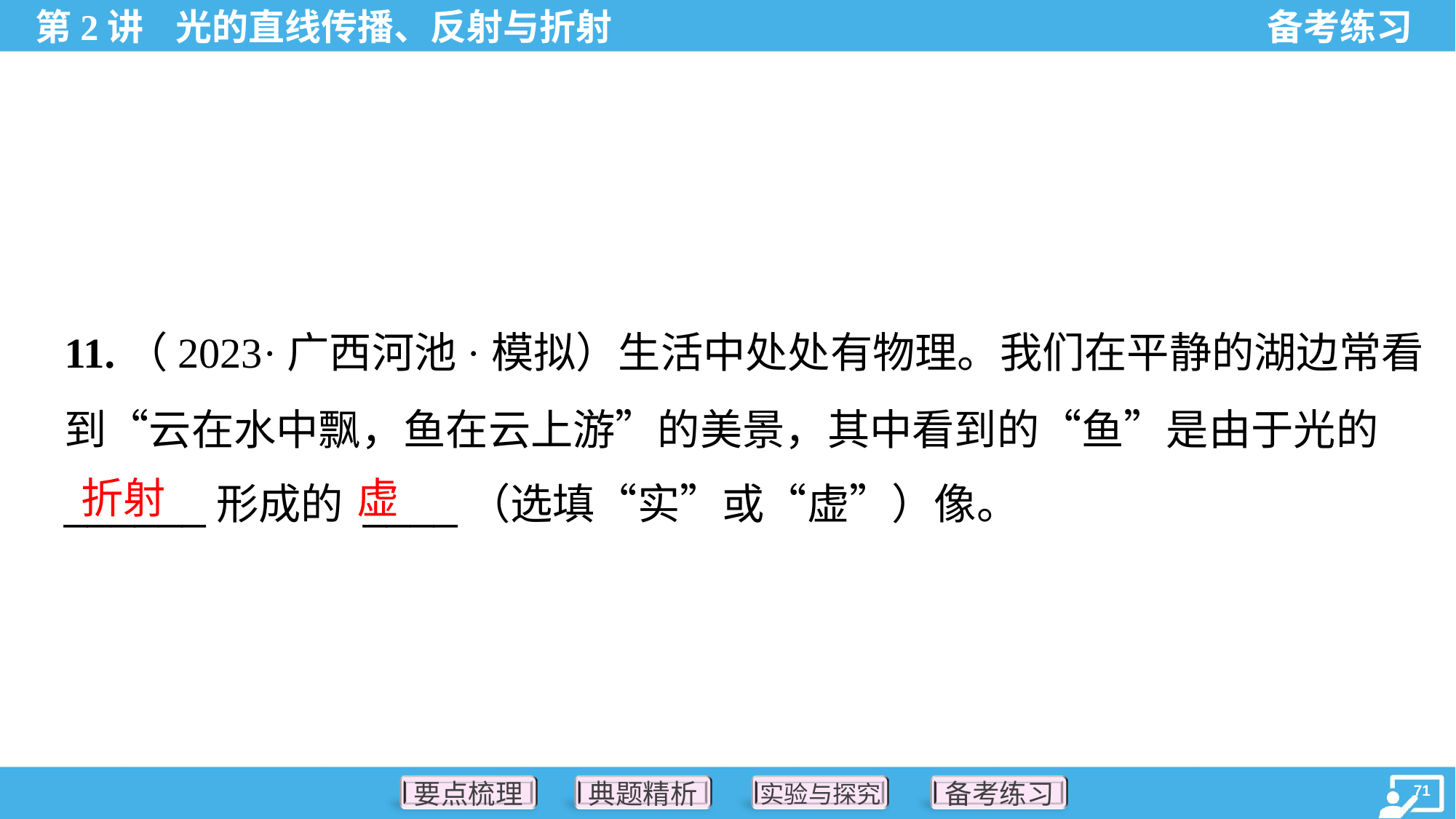

11.（2023·广西河池·模拟）生活中处处有物理。我们在平静的湖边常看
到“云在水中飘，鱼在云上游”的美景，其中看到的“鱼”是由于光的
______形成的 ____（选填“实”或“虚”）像。
折射
虚